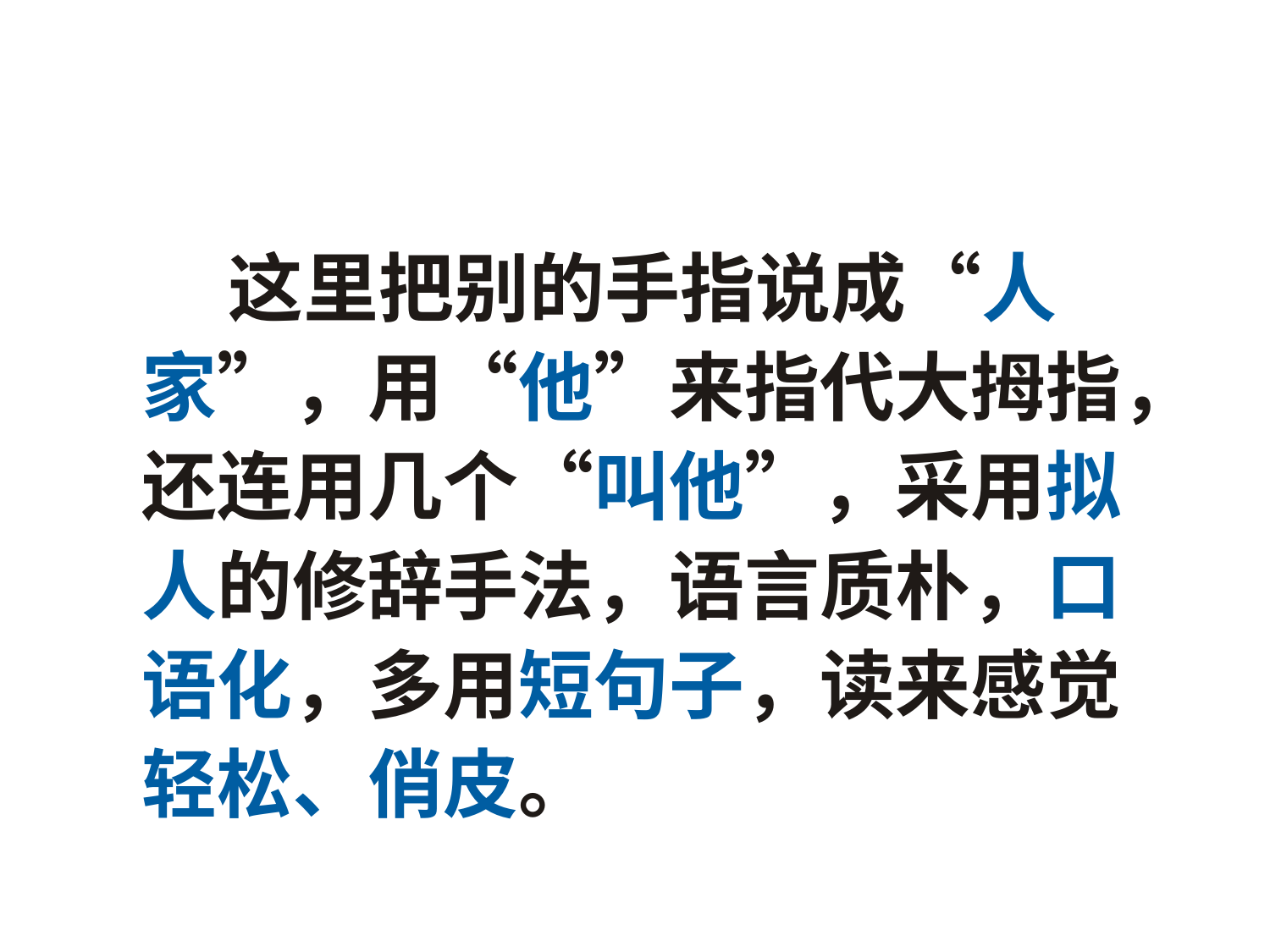

这里把别的手指说成“人家”，用“他”来指代大拇指，还连用几个“叫他”，采用拟人的修辞手法，语言质朴，口语化，多用短句子，读来感觉轻松、俏皮。